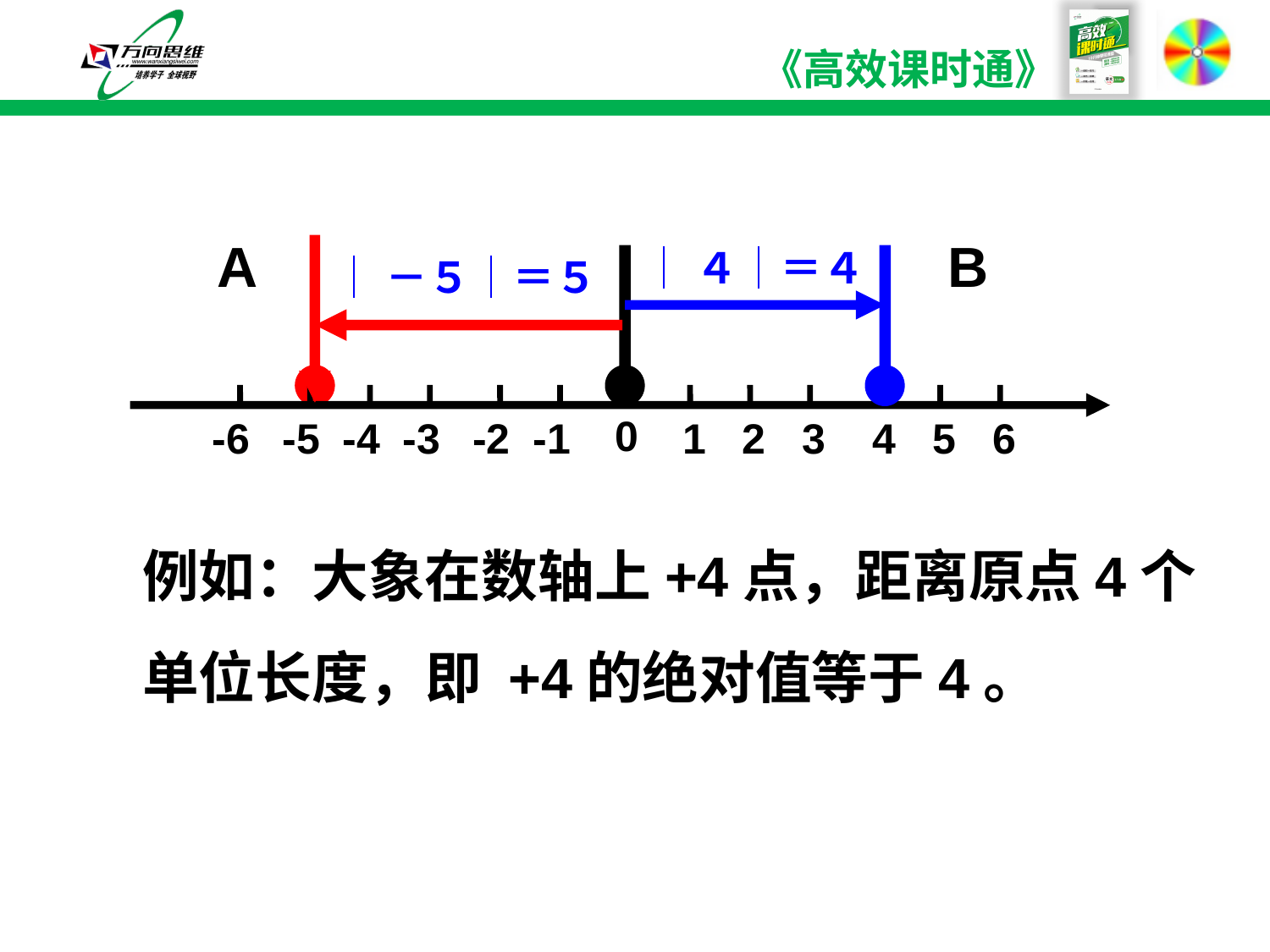

A
B

│４│＝４
│－５│＝５

0

-6
-5
-4
-3
-2
-1
1
2
3
4
5
6
例如：大象在数轴上+4点，距离原点4个单位长度，即 +4的绝对值等于4。